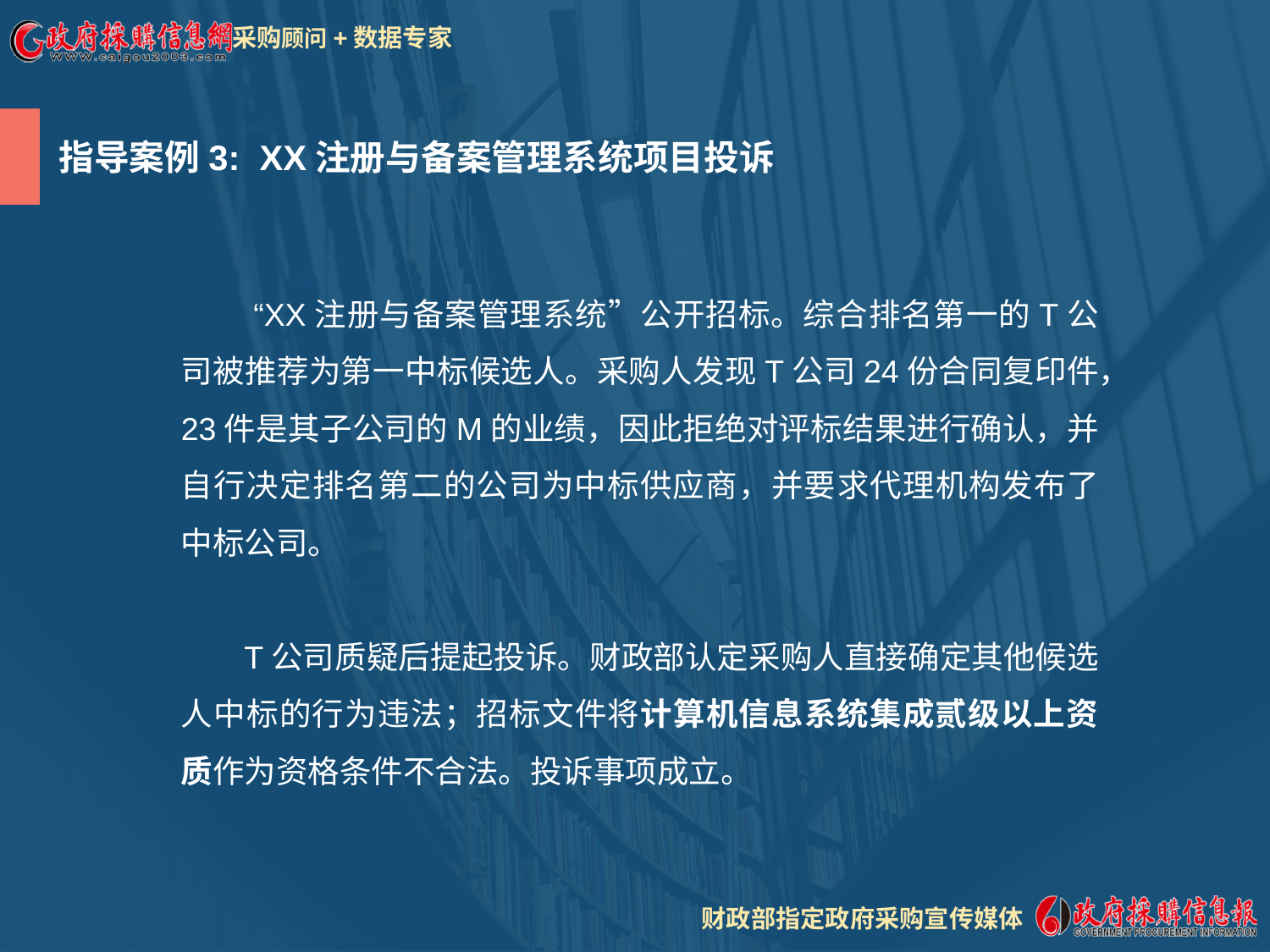

指导案例3:  XX注册与备案管理系统项目投诉
         “XX注册与备案管理系统”公开招标。综合排名第一的T公司被推荐为第一中标候选人。采购人发现T公司24份合同复印件，23件是其子公司的M的业绩，因此拒绝对评标结果进行确认，并自行决定排名第二的公司为中标供应商，并要求代理机构发布了中标公司。

       T公司质疑后提起投诉。财政部认定采购人直接确定其他候选人中标的行为违法；招标文件将计算机信息系统集成贰级以上资质作为资格条件不合法。投诉事项成立。